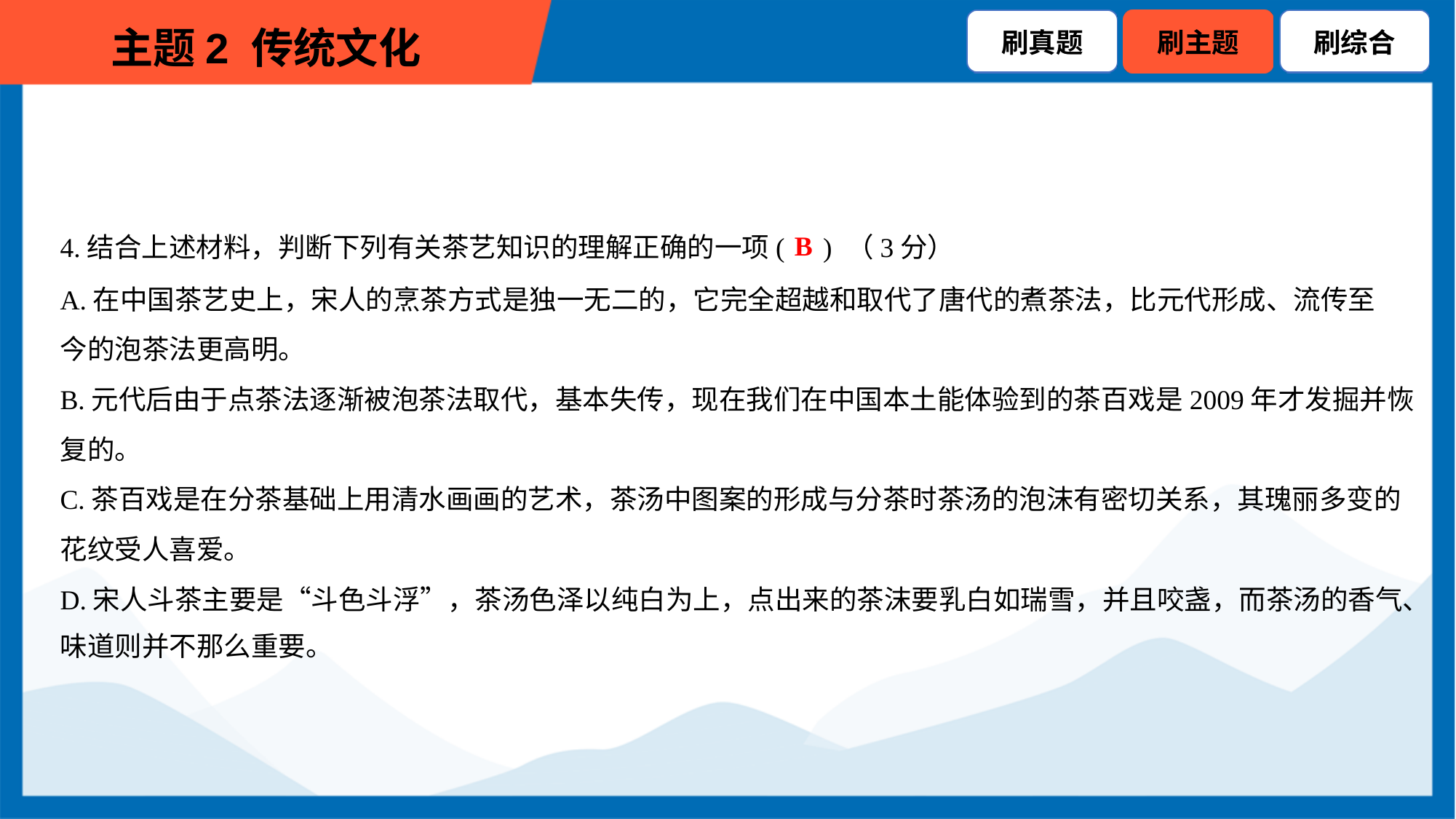

B
4.结合上述材料，判断下列有关茶艺知识的理解正确的一项(     ) （3分）
A.在中国茶艺史上，宋人的烹茶方式是独一无二的，它完全超越和取代了唐代的煮茶法，比元代形成、流传至
今的泡茶法更高明。
B.元代后由于点茶法逐渐被泡茶法取代，基本失传，现在我们在中国本土能体验到的茶百戏是2009年才发掘并恢
复的。
C.茶百戏是在分茶基础上用清水画画的艺术，茶汤中图案的形成与分茶时茶汤的泡沫有密切关系，其瑰丽多变的
花纹受人喜爱。
D.宋人斗茶主要是“斗色斗浮”，茶汤色泽以纯白为上，点出来的茶沫要乳白如瑞雪，并且咬盏，而茶汤的香气、
味道则并不那么重要。